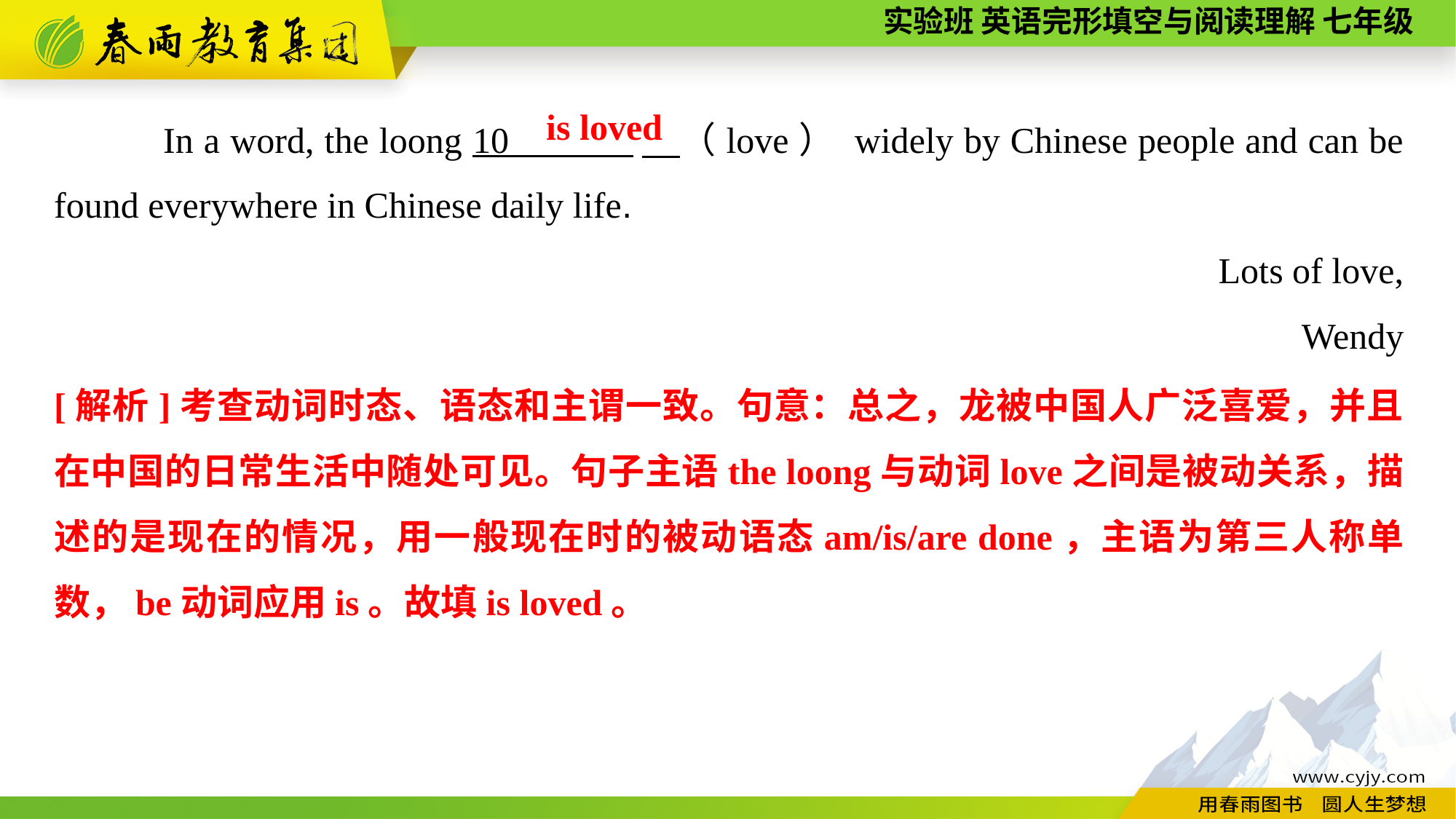

In a word, the loong 10            　（love） widely by Chinese people and can be found everywhere in Chinese daily life.
Lots of love,
Wendy
is loved
[解析]考查动词时态、语态和主谓一致。句意：总之，龙被中国人广泛喜爱，并且在中国的日常生活中随处可见。句子主语the loong与动词love之间是被动关系，描述的是现在的情况，用一般现在时的被动语态am/is/are done，主语为第三人称单数，be动词应用is。故填is loved。